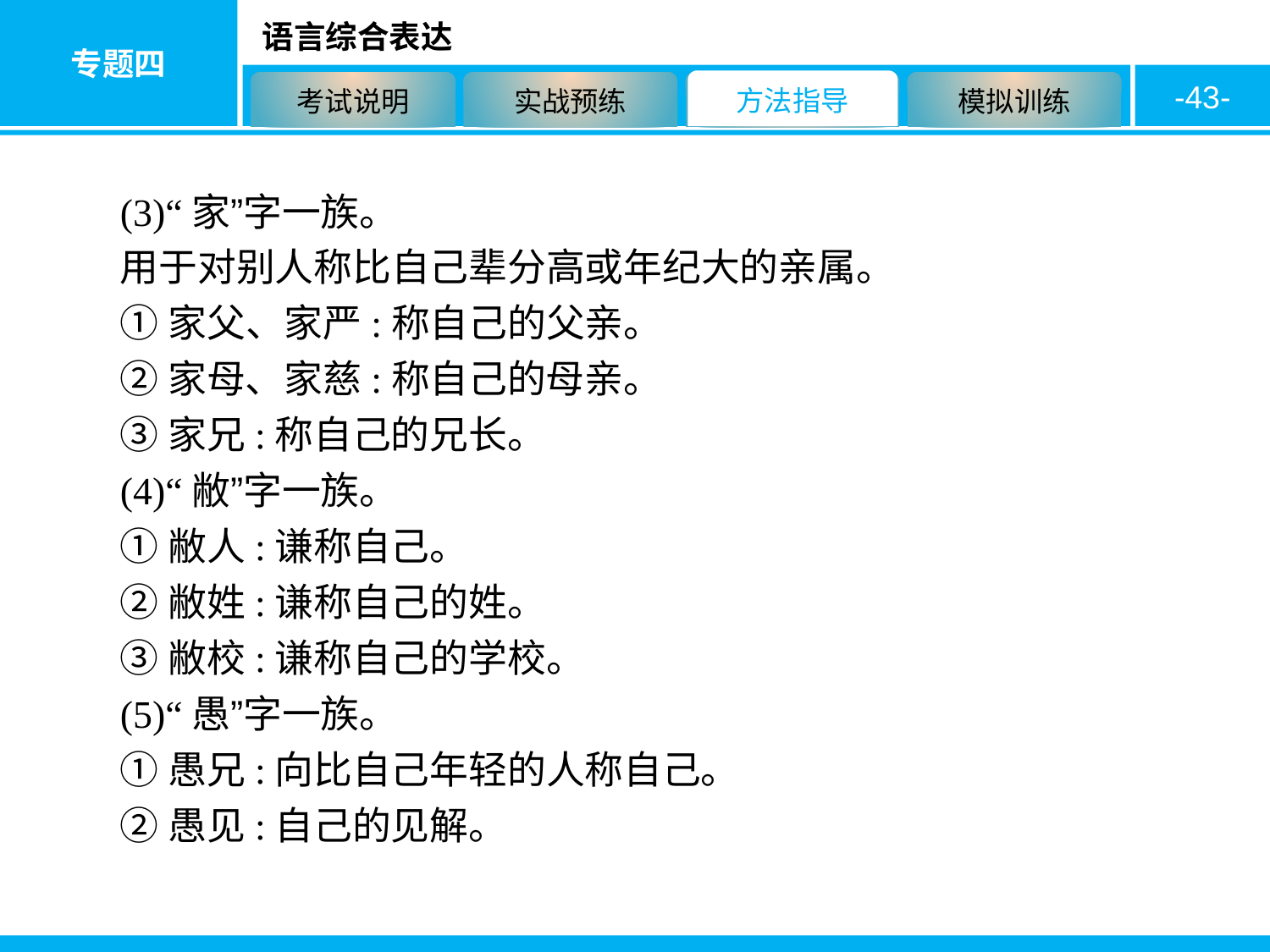

-43-
(3)“家”字一族。
用于对别人称比自己辈分高或年纪大的亲属。
①家父、家严:称自己的父亲。
②家母、家慈:称自己的母亲。
③家兄:称自己的兄长。
(4)“敝”字一族。
①敝人:谦称自己。
②敝姓:谦称自己的姓。
③敝校:谦称自己的学校。
(5)“愚”字一族。
①愚兄:向比自己年轻的人称自己。
②愚见:自己的见解。